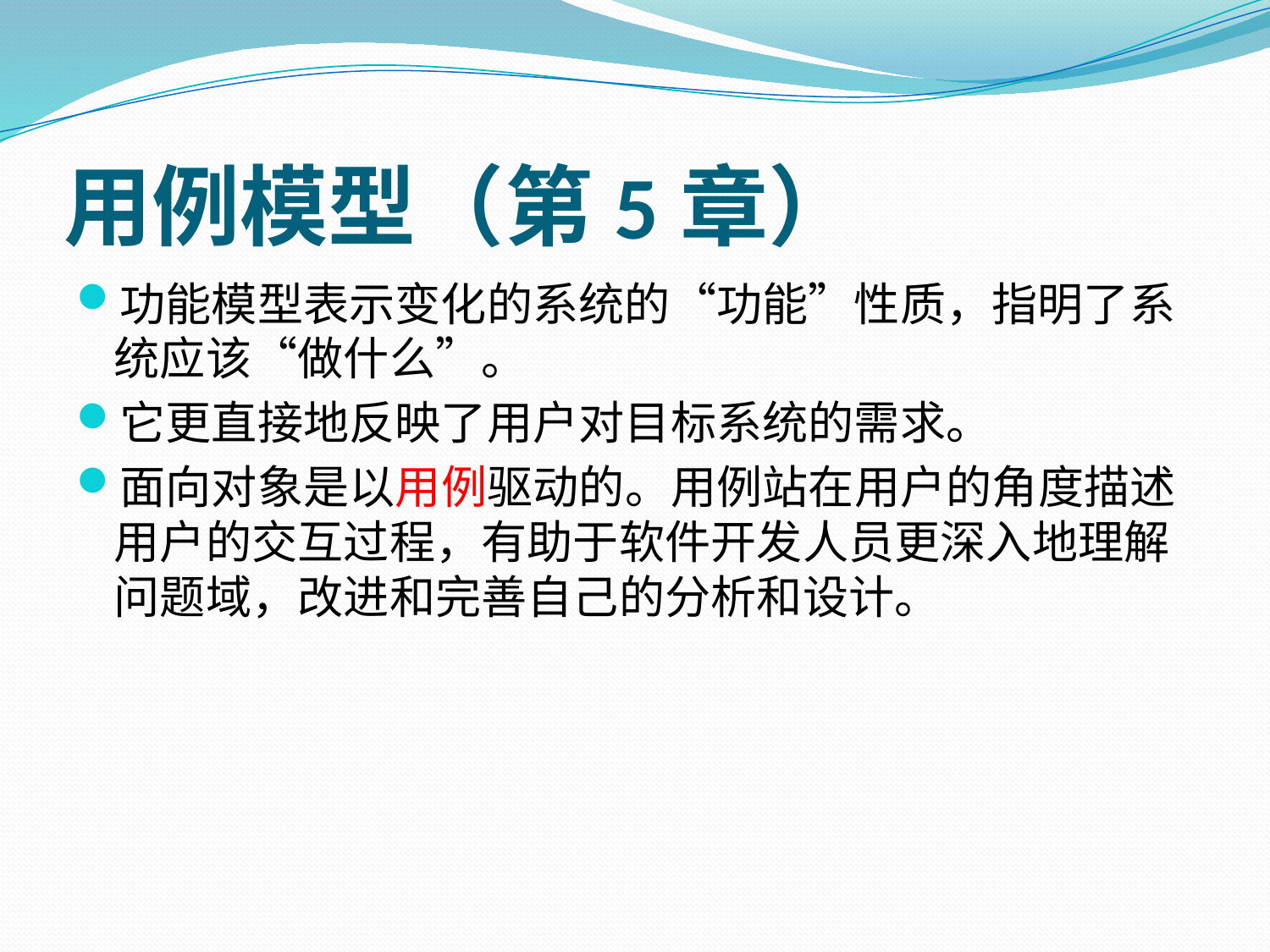

# 用例模型（第5章）
功能模型表示变化的系统的“功能”性质，指明了系统应该“做什么”。
它更直接地反映了用户对目标系统的需求。
面向对象是以用例驱动的。用例站在用户的角度描述用户的交互过程，有助于软件开发人员更深入地理解问题域，改进和完善自己的分析和设计。